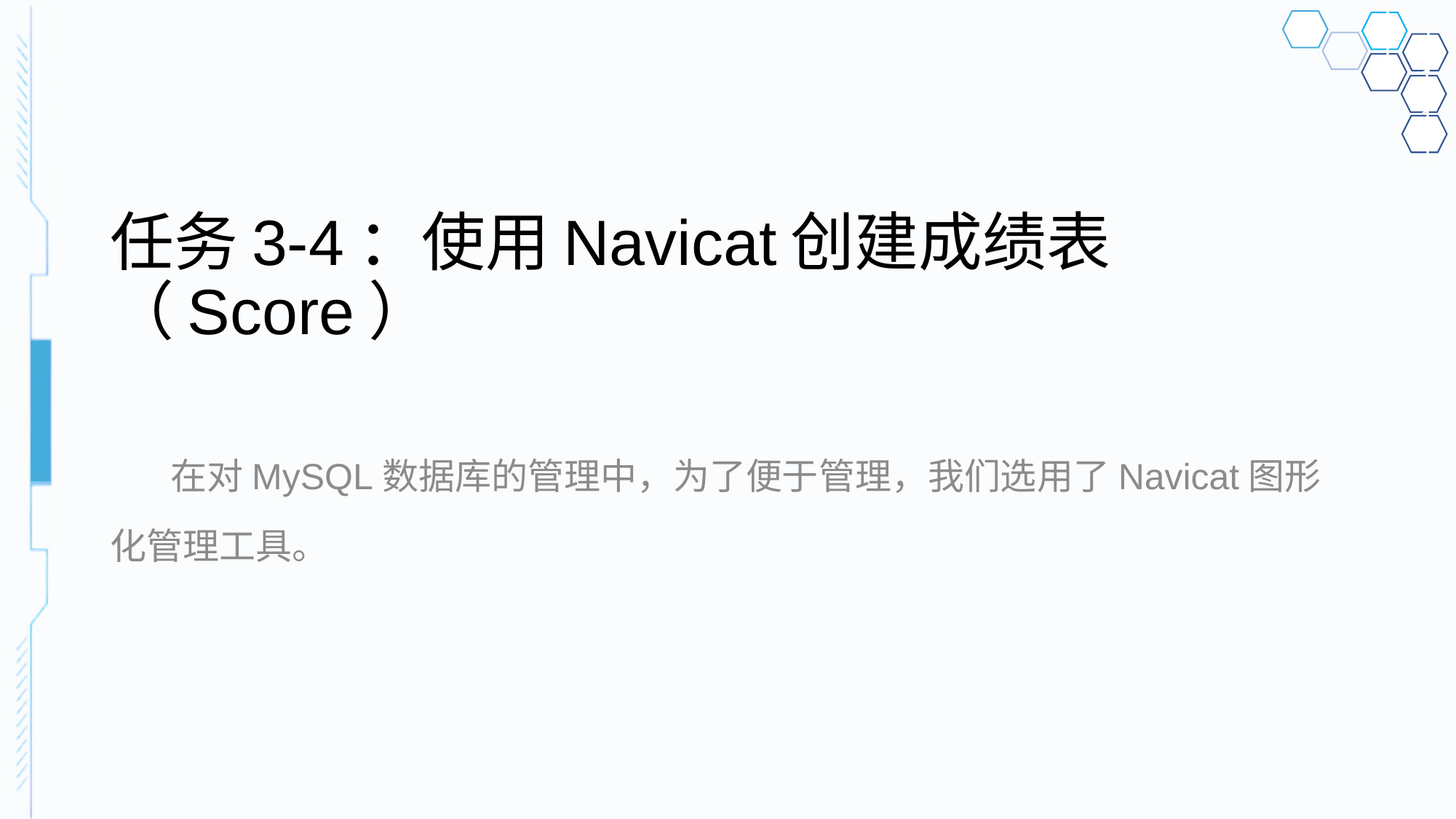

# 任务3-4：使用Navicat创建成绩表（Score）
在对MySQL数据库的管理中，为了便于管理，我们选用了Navicat图形化管理工具。